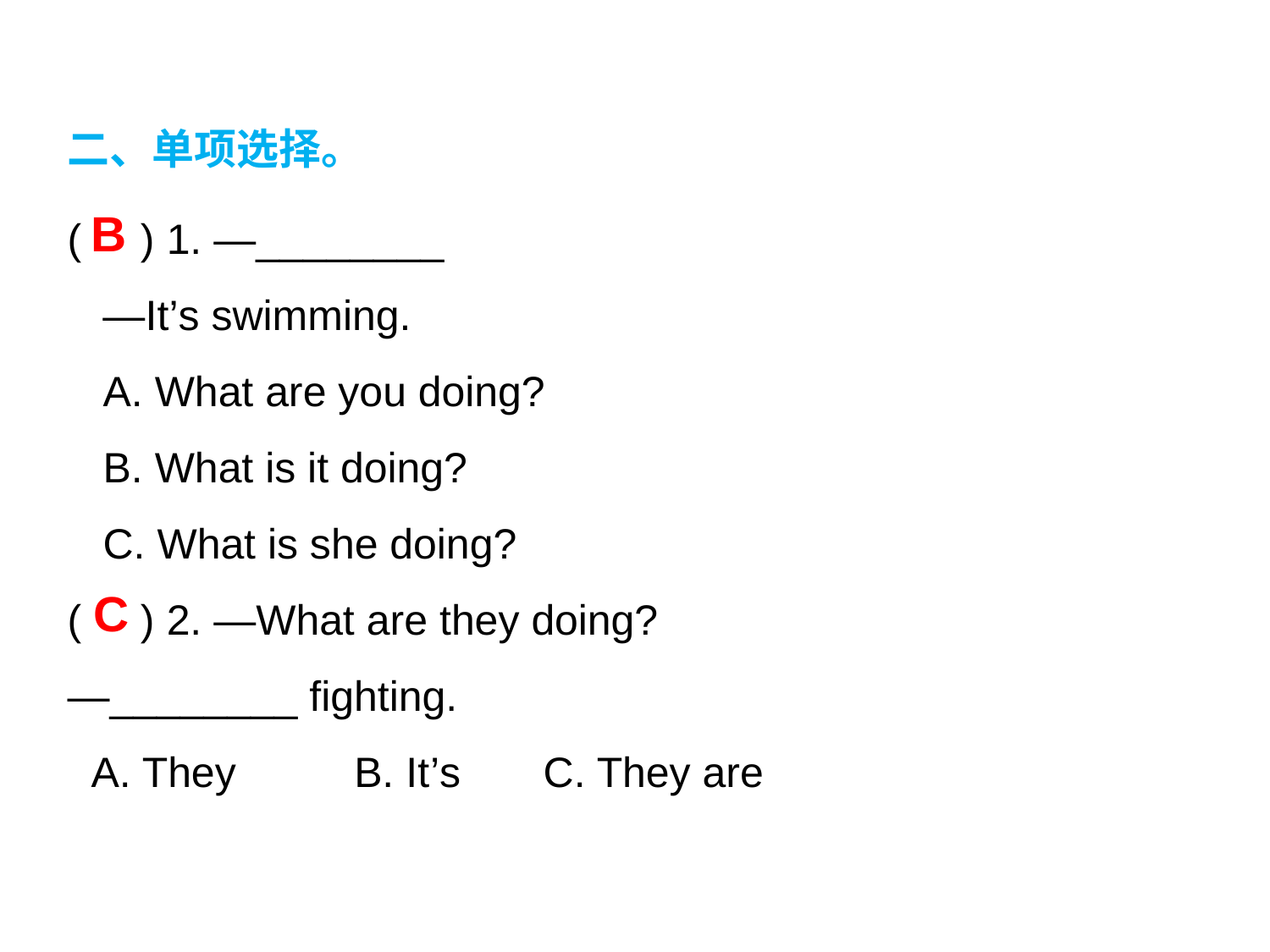

二、单项选择。
(     ) 1. —________
   —It’s swimming.
   A. What are you doing?
   B. What is it doing?
   C. What is she doing?
(     ) 2. —What are they doing?
—________ fighting.
  A. They          B. It’s       C. They are
 B
 C